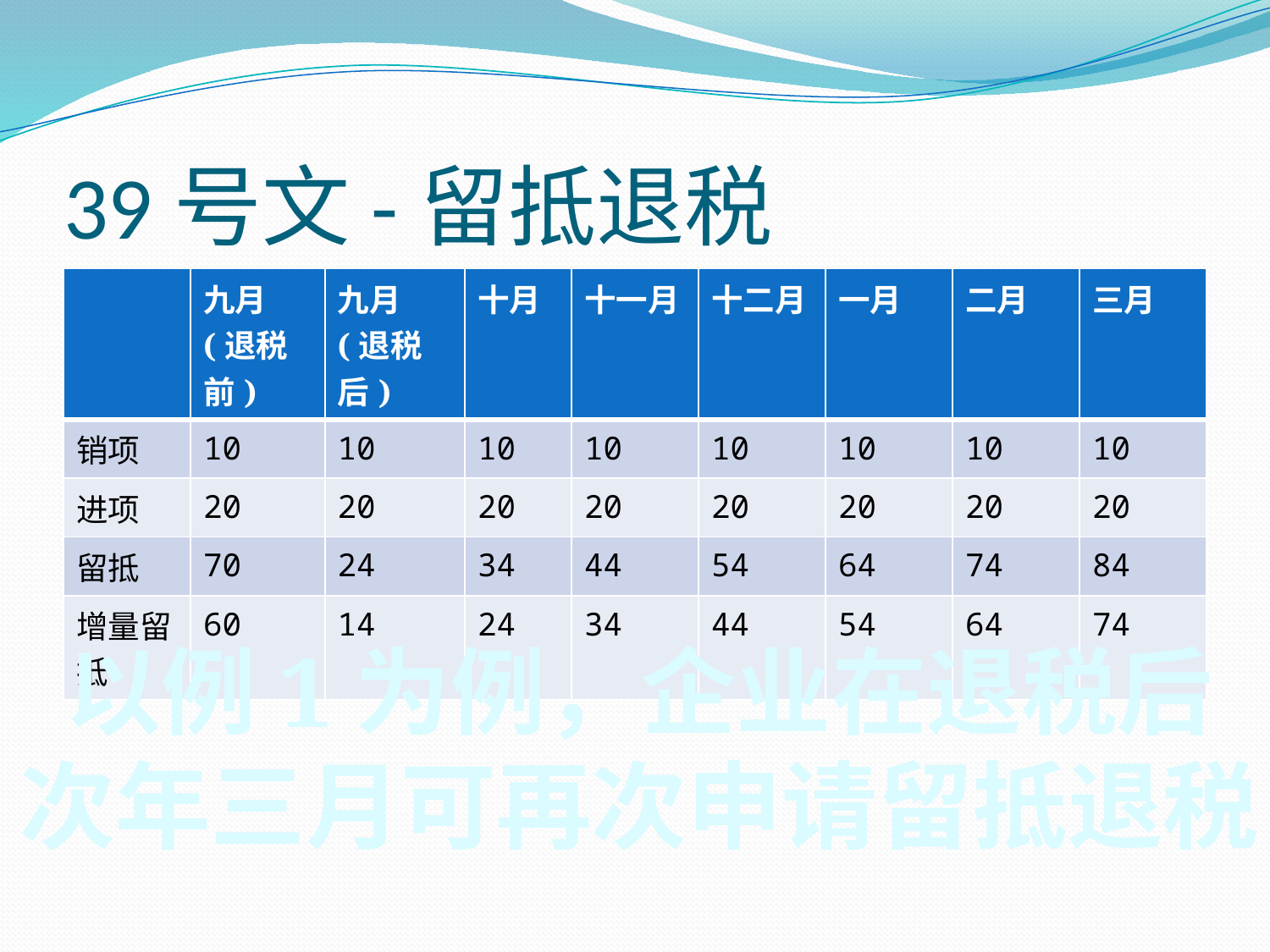

# 39号文-留抵退税
|  | 九月 (退税前) | 九月 (退税后) | 十月 | 十一月 | 十二月 | 一月 | 二月 | 三月 |
| --- | --- | --- | --- | --- | --- | --- | --- | --- |
| 销项 | 10 | 10 | 10 | 10 | 10 | 10 | 10 | 10 |
| 进项 | 20 | 20 | 20 | 20 | 20 | 20 | 20 | 20 |
| 留抵 | 70 | 24 | 34 | 44 | 54 | 64 | 74 | 84 |
| 增量留抵 | 60 | 14 | 24 | 34 | 44 | 54 | 64 | 74 |
以例1为例，企业在退税后
次年三月可再次申请留抵退税